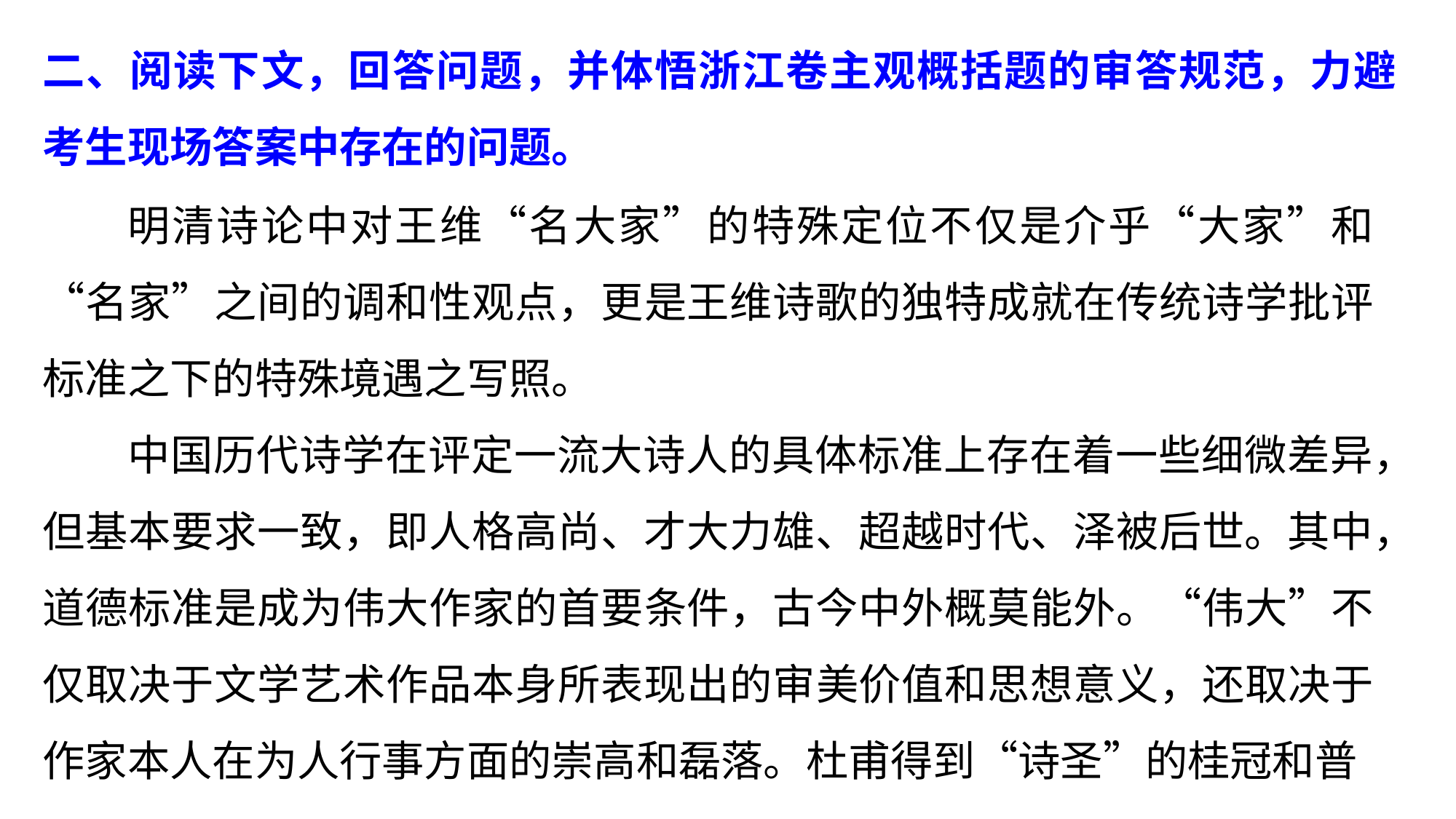

二、阅读下文，回答问题，并体悟浙江卷主观概括题的审答规范，力避考生现场答案中存在的问题。
明清诗论中对王维“名大家”的特殊定位不仅是介乎“大家”和“名家”之间的调和性观点，更是王维诗歌的独特成就在传统诗学批评标准之下的特殊境遇之写照。
中国历代诗学在评定一流大诗人的具体标准上存在着一些细微差异，但基本要求一致，即人格高尚、才大力雄、超越时代、泽被后世。其中，道德标准是成为伟大作家的首要条件，古今中外概莫能外。“伟大”不仅取决于文学艺术作品本身所表现出的审美价值和思想意义，还取决于作家本人在为人行事方面的崇高和磊落。杜甫得到“诗圣”的桂冠和普